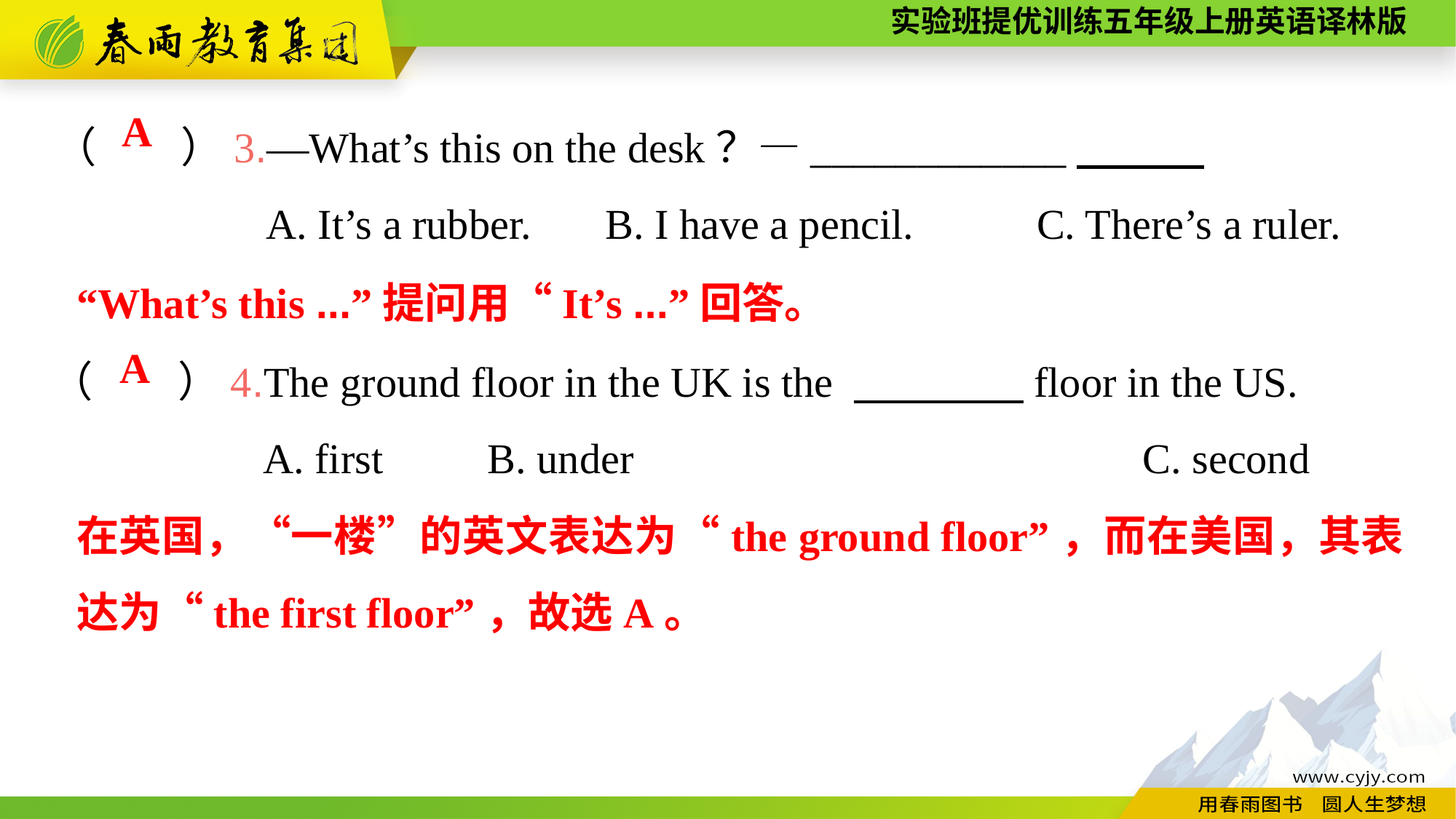

（　　）3.—What’s this on the desk？—____________
A. It’s a rubber.       B. I have a pencil.		C. There’s a ruler.
A
“What’s this ...”提问用“It’s ...”回答。
（　　）4.The ground floor in the UK is the 　　　　floor in the US.
A. first	B. under					C. second
A
在英国，“一楼”的英文表达为“the ground floor”，而在美国，其表达为“the first floor”，故选A。